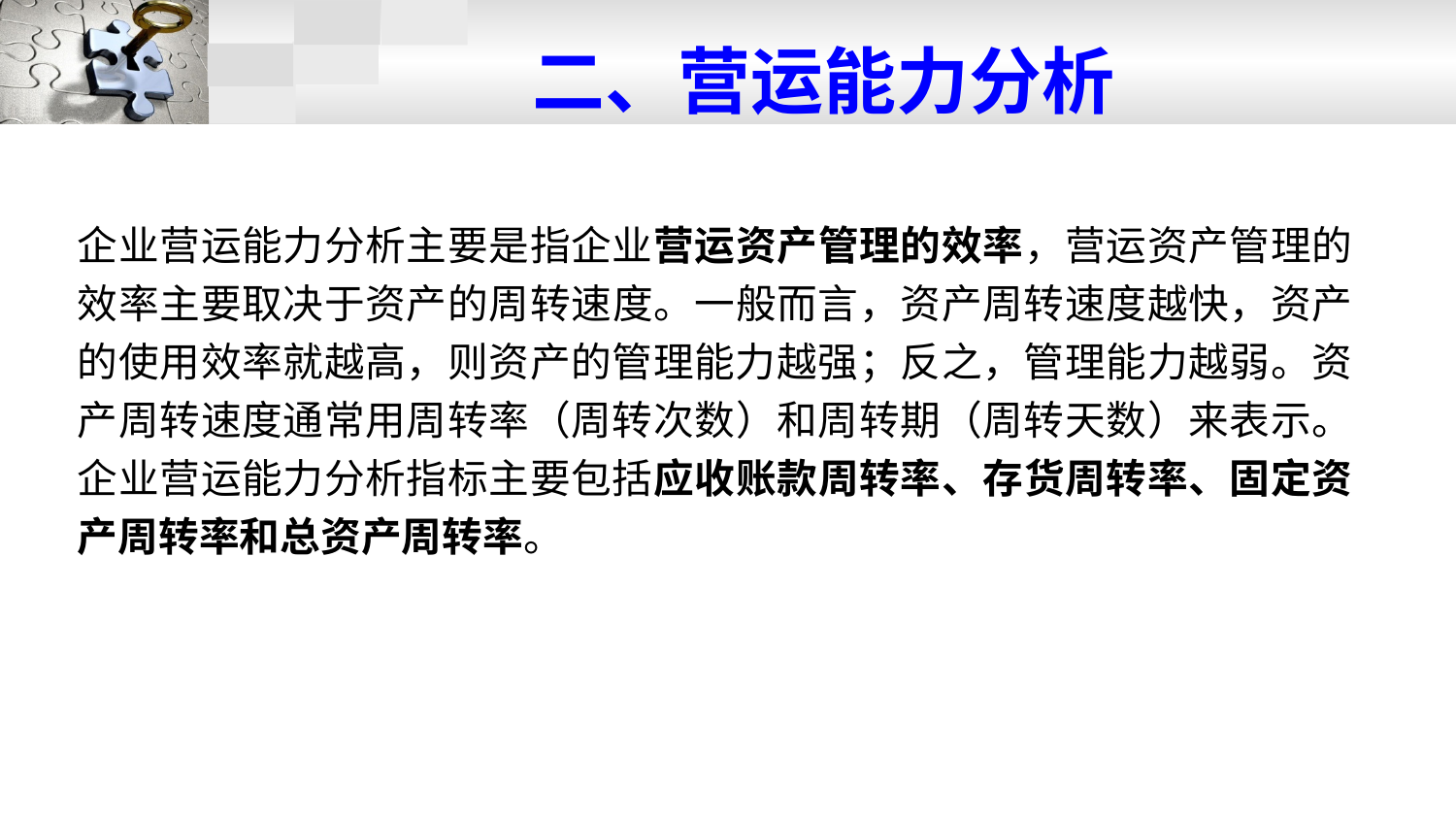

# 二、营运能力分析
企业营运能力分析主要是指企业营运资产管理的效率，营运资产管理的效率主要取决于资产的周转速度。一般而言，资产周转速度越快，资产的使用效率就越高，则资产的管理能力越强；反之，管理能力越弱。资产周转速度通常用周转率（周转次数）和周转期（周转天数）来表示。企业营运能力分析指标主要包括应收账款周转率、存货周转率、固定资产周转率和总资产周转率。